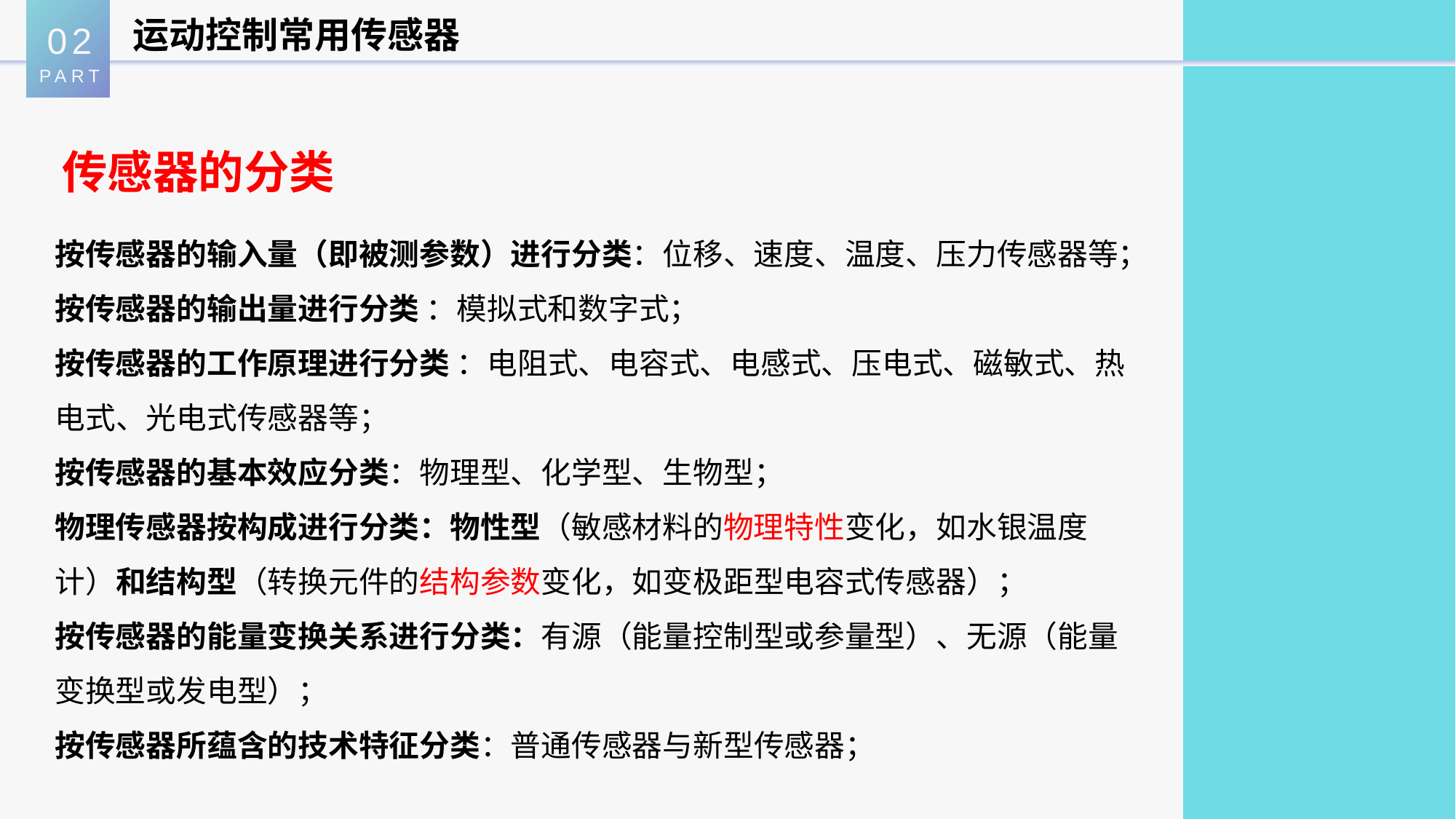

02
PART
运动控制常用传感器

传感器的分类
按传感器的输入量（即被测参数）进行分类：位移、速度、温度、压力传感器等；
按传感器的输出量进行分类 ：模拟式和数字式；
按传感器的工作原理进行分类 ：电阻式、电容式、电感式、压电式、磁敏式、热电式、光电式传感器等；
按传感器的基本效应分类：物理型、化学型、生物型；
物理传感器按构成进行分类：物性型（敏感材料的物理特性变化，如水银温度计）和结构型（转换元件的结构参数变化，如变极距型电容式传感器）；
按传感器的能量变换关系进行分类：有源（能量控制型或参量型）、无源（能量变换型或发电型）；
按传感器所蕴含的技术特征分类：普通传感器与新型传感器；